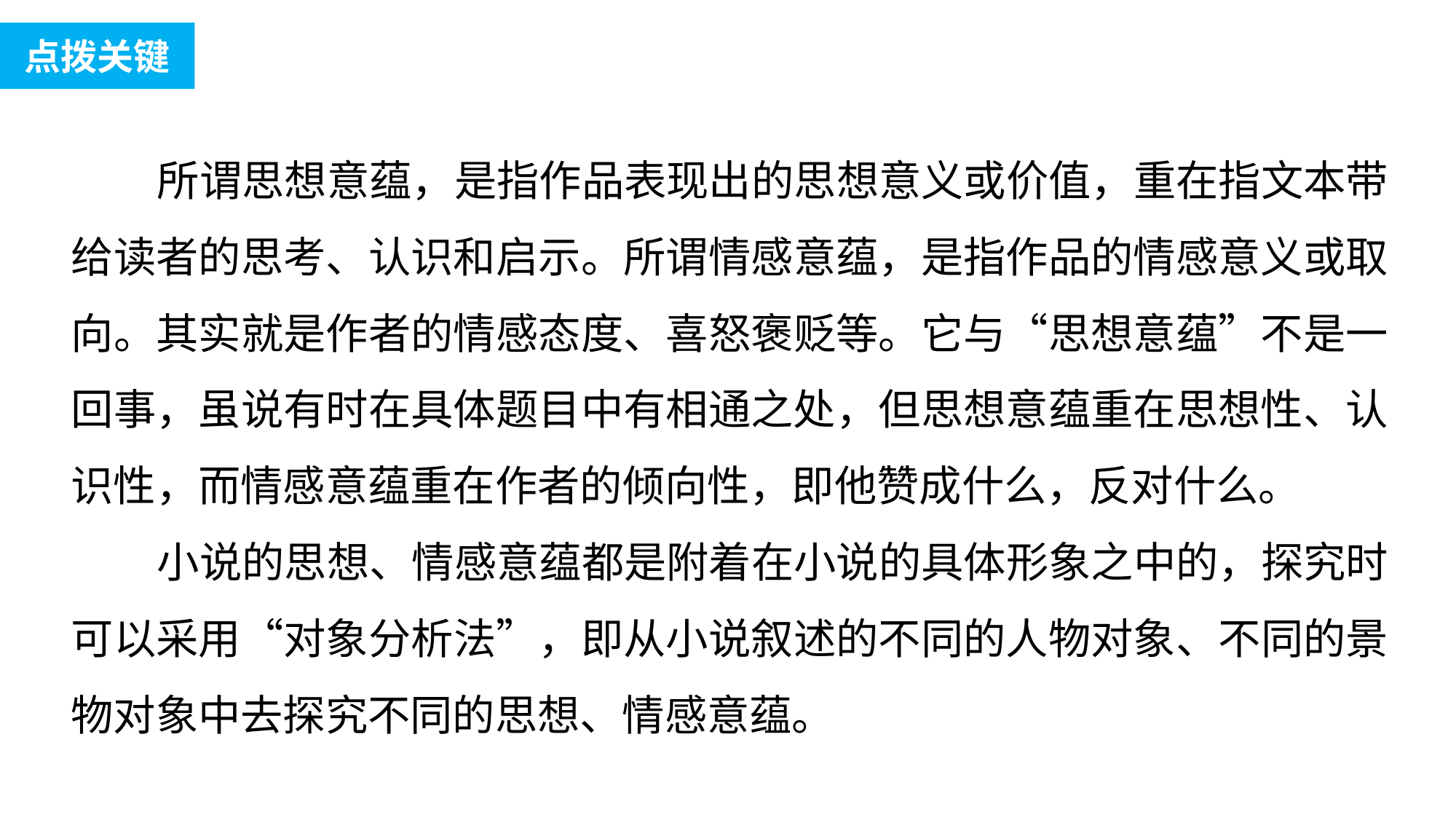

点拨关键
所谓思想意蕴，是指作品表现出的思想意义或价值，重在指文本带给读者的思考、认识和启示。所谓情感意蕴，是指作品的情感意义或取向。其实就是作者的情感态度、喜怒褒贬等。它与“思想意蕴”不是一回事，虽说有时在具体题目中有相通之处，但思想意蕴重在思想性、认识性，而情感意蕴重在作者的倾向性，即他赞成什么，反对什么。
小说的思想、情感意蕴都是附着在小说的具体形象之中的，探究时可以采用“对象分析法”，即从小说叙述的不同的人物对象、不同的景物对象中去探究不同的思想、情感意蕴。